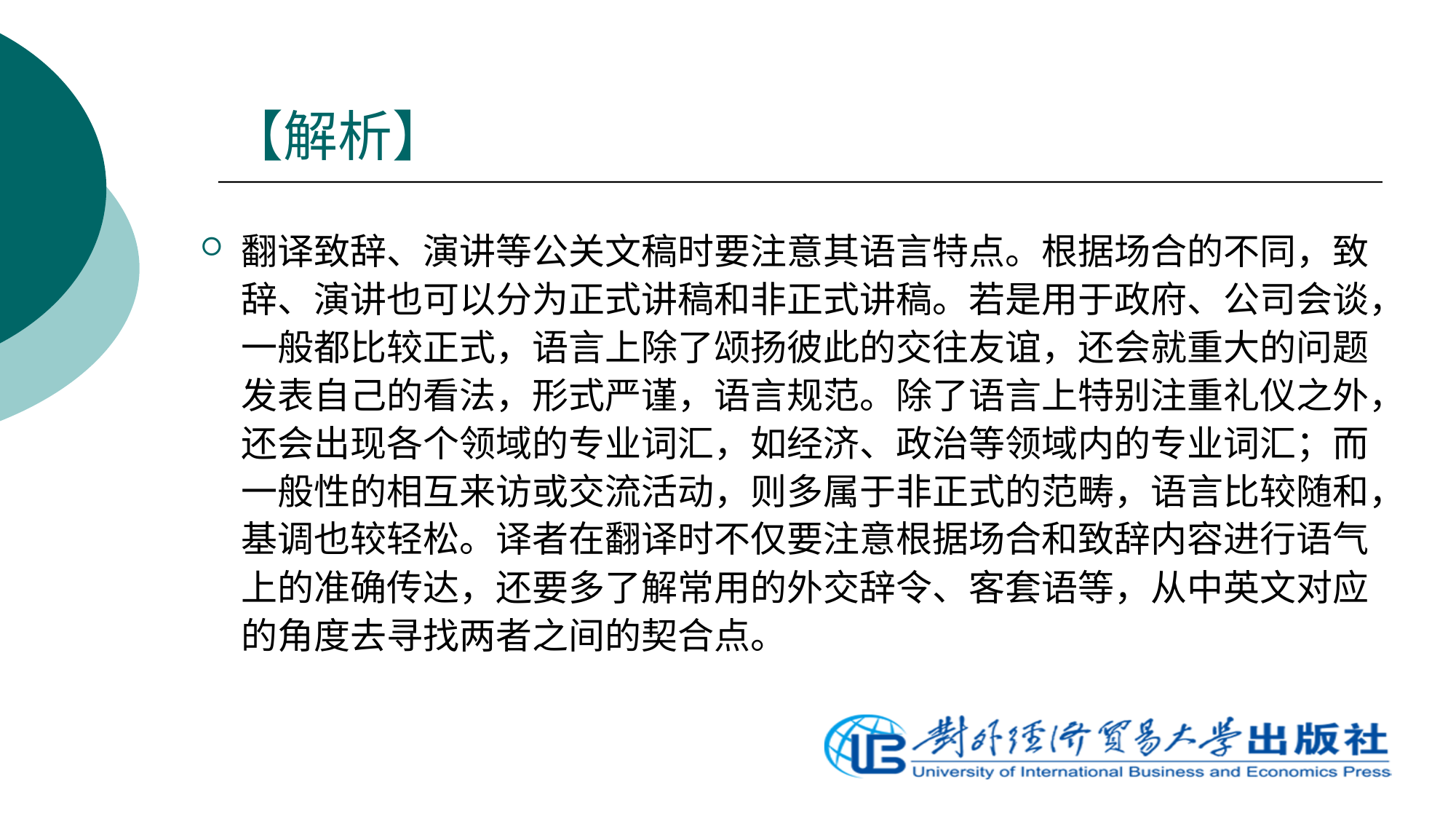

# 【解析】
翻译致辞、演讲等公关文稿时要注意其语言特点。根据场合的不同，致辞、演讲也可以分为正式讲稿和非正式讲稿。若是用于政府、公司会谈，一般都比较正式，语言上除了颂扬彼此的交往友谊，还会就重大的问题发表自己的看法，形式严谨，语言规范。除了语言上特别注重礼仪之外，还会出现各个领域的专业词汇，如经济、政治等领域内的专业词汇；而一般性的相互来访或交流活动，则多属于非正式的范畴，语言比较随和，基调也较轻松。译者在翻译时不仅要注意根据场合和致辞内容进行语气上的准确传达，还要多了解常用的外交辞令、客套语等，从中英文对应的角度去寻找两者之间的契合点。